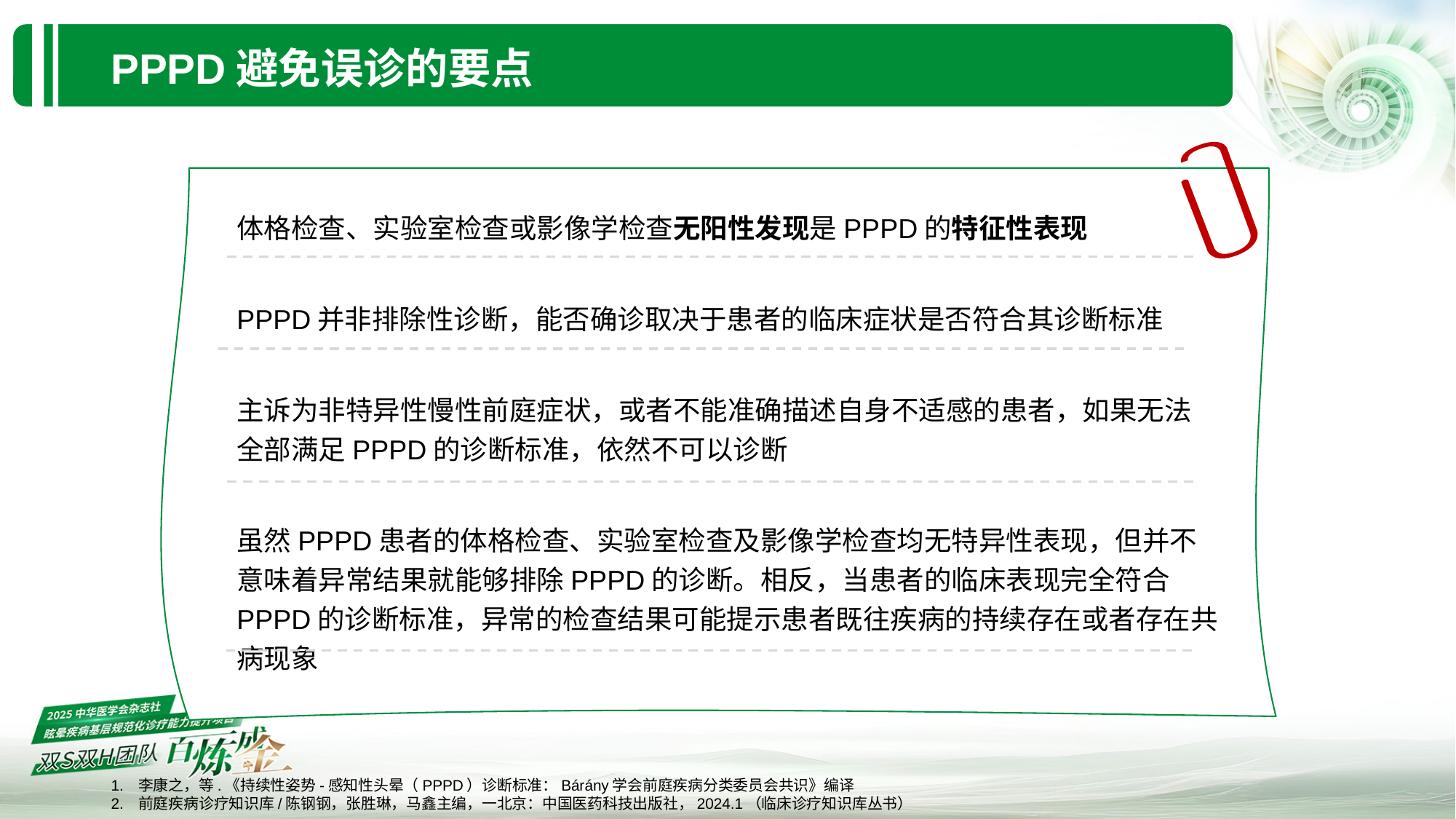

PPPD避免误诊的要点

体格检查、实验室检查或影像学检查无阳性发现是PPPD的特征性表现
PPPD并非排除性诊断，能否确诊取决于患者的临床症状是否符合其诊断标准
主诉为非特异性慢性前庭症状，或者不能准确描述自身不适感的患者，如果无法全部满足PPPD的诊断标准，依然不可以诊断
虽然PPPD患者的体格检查、实验室检查及影像学检查均无特异性表现，但并不意味着异常结果就能够排除PPPD的诊断。相反，当患者的临床表现完全符合PPPD的诊断标准，异常的检查结果可能提示患者既往疾病的持续存在或者存在共病现象
李康之，等.《持续性姿势-感知性头晕（PPPD）诊断标准：Bárány学会前庭疾病分类委员会共识》编译
前庭疾病诊疗知识库/陈钢钢，张胜琳，马鑫主编，一北京：中国医药科技出版社，2024.1（临床诊疗知识库丛书）